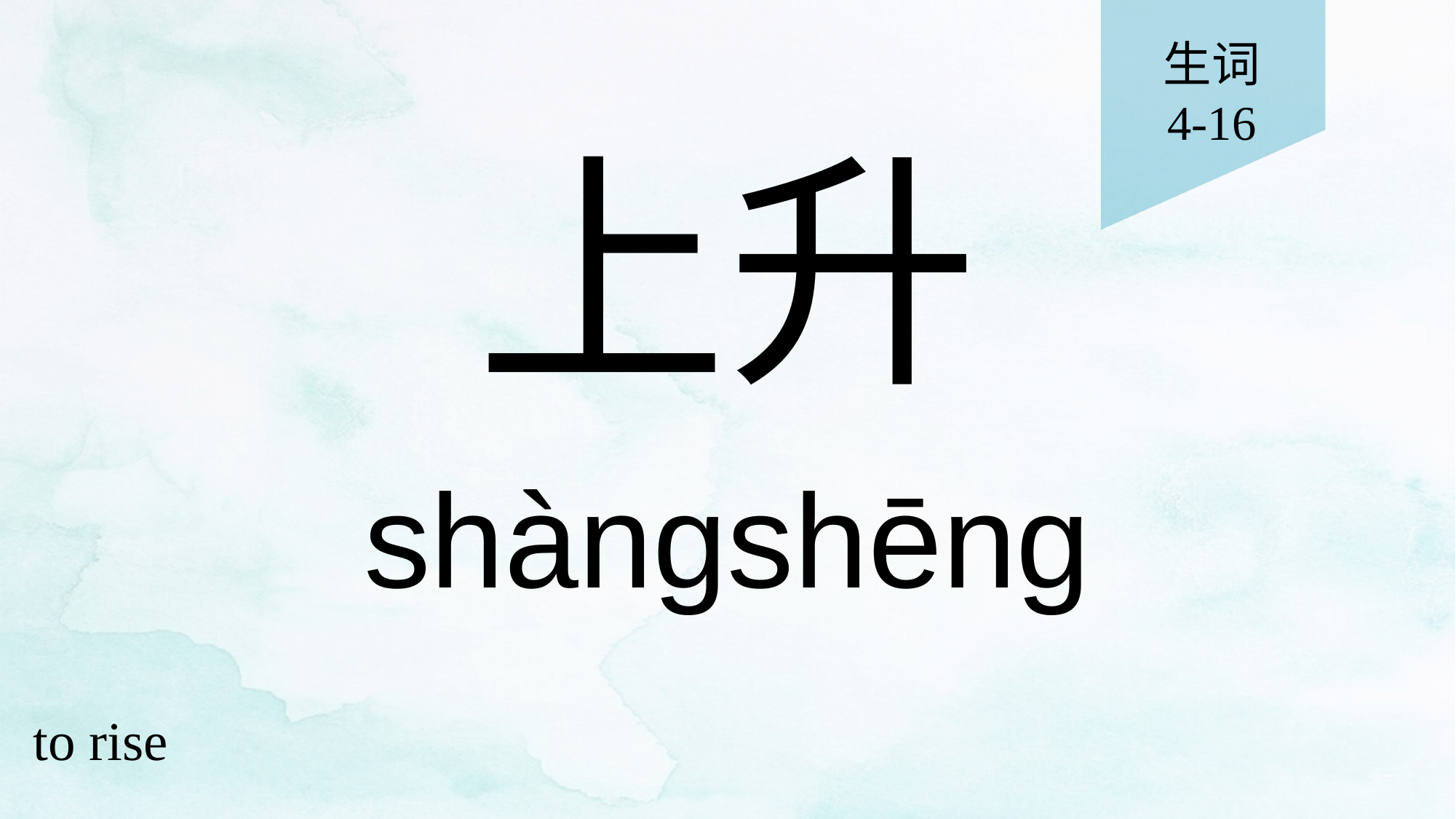

生词
4-16
# 上升
shàngshēng
to rise